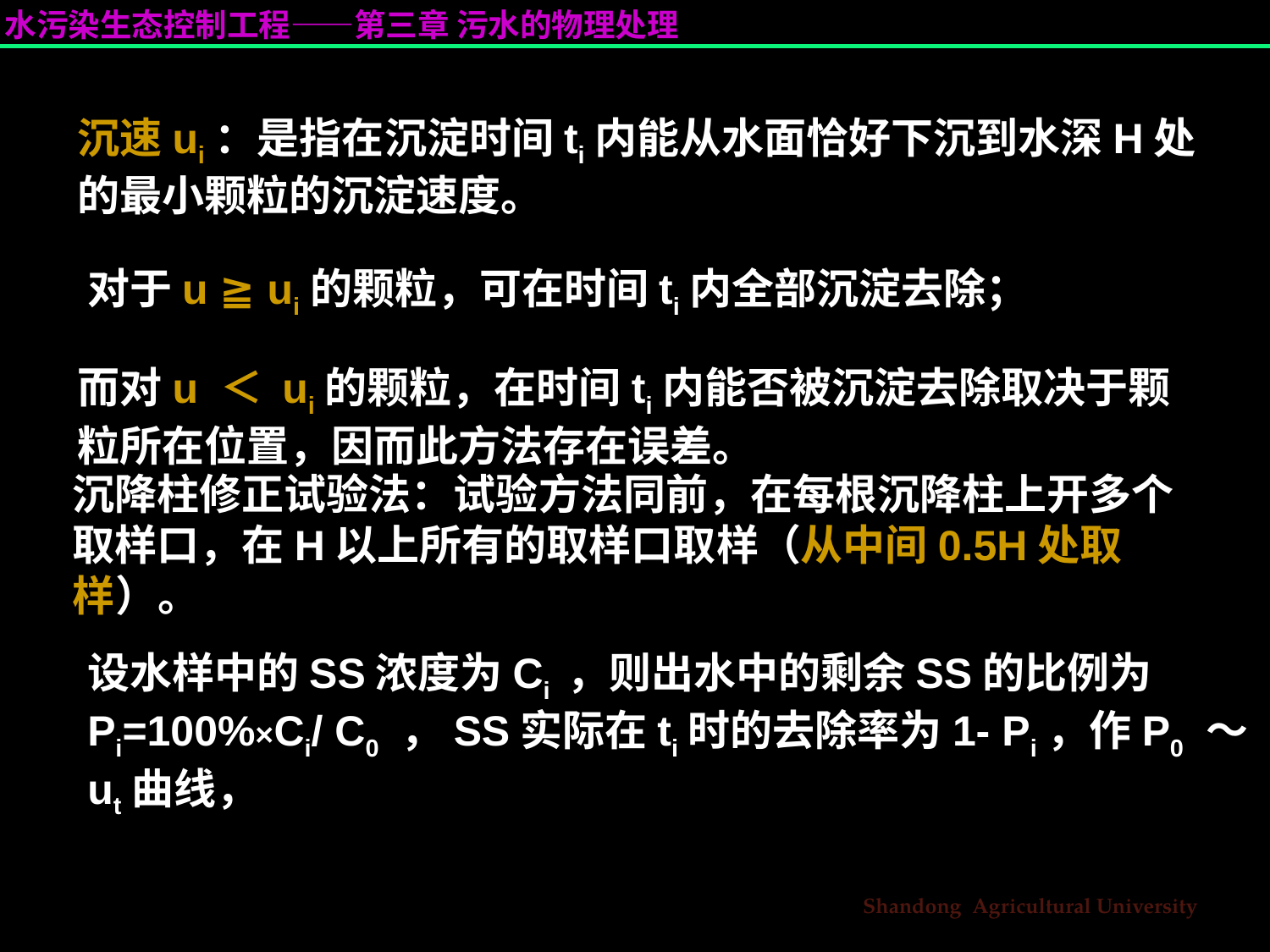

沉速ui：是指在沉淀时间ti内能从水面恰好下沉到水深H处的最小颗粒的沉淀速度。
对于u ≧ ui的颗粒，可在时间ti内全部沉淀去除；
而对u ＜ ui的颗粒，在时间ti内能否被沉淀去除取决于颗粒所在位置，因而此方法存在误差。
沉降柱修正试验法：试验方法同前，在每根沉降柱上开多个取样口，在H以上所有的取样口取样（从中间0.5H处取样）。
设水样中的SS浓度为Ci ，则出水中的剩余SS的比例为Pi=100%×Ci/ C0 ，SS实际在ti时的去除率为1- Pi，作P0 ～ ut曲线，